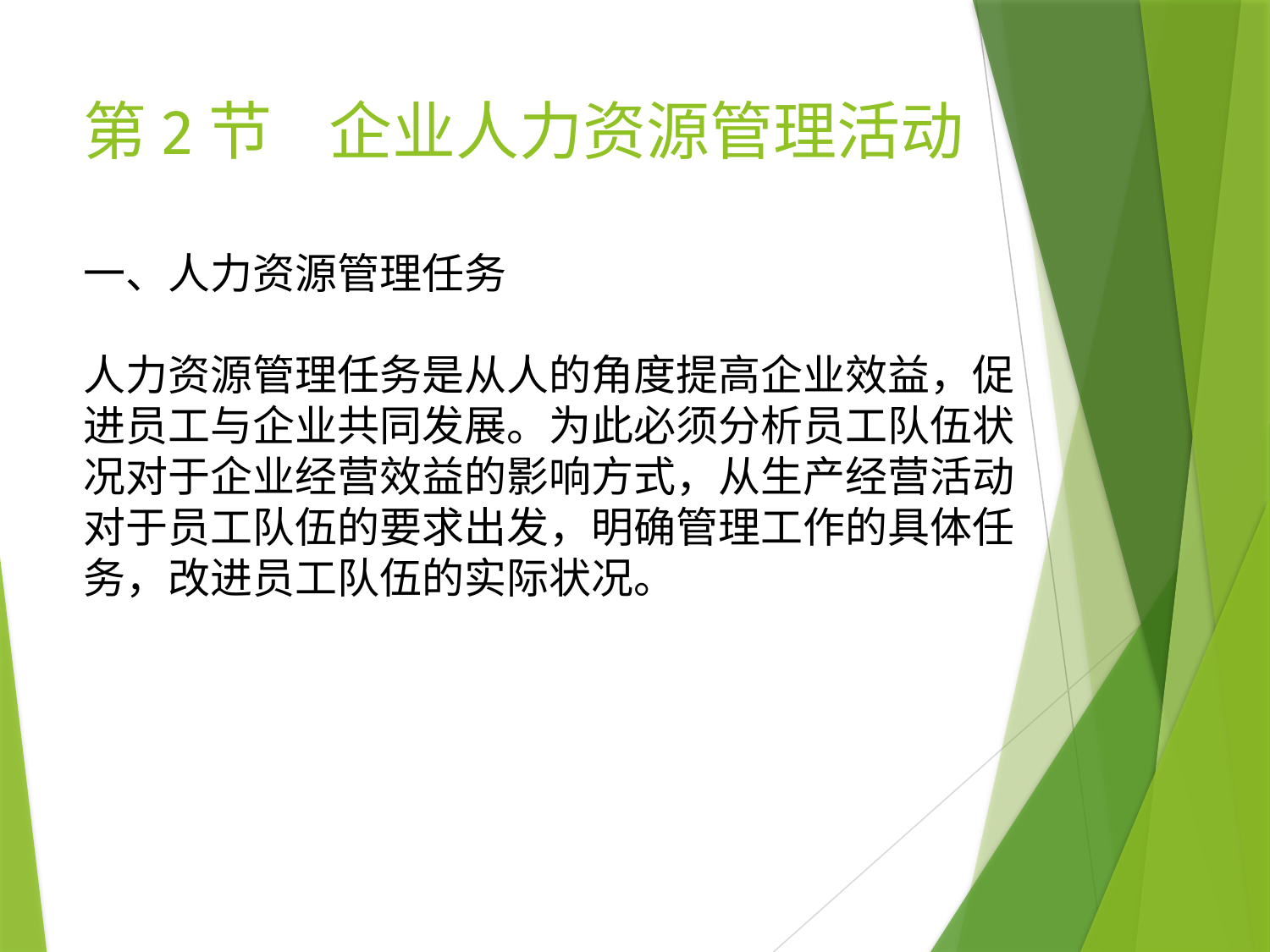

# 第2节    企业人力资源管理活动
一、人力资源管理任务

人力资源管理任务是从人的角度提高企业效益，促进员工与企业共同发展。为此必须分析员工队伍状况对于企业经营效益的影响方式，从生产经营活动对于员工队伍的要求出发，明确管理工作的具体任务，改进员工队伍的实际状况。